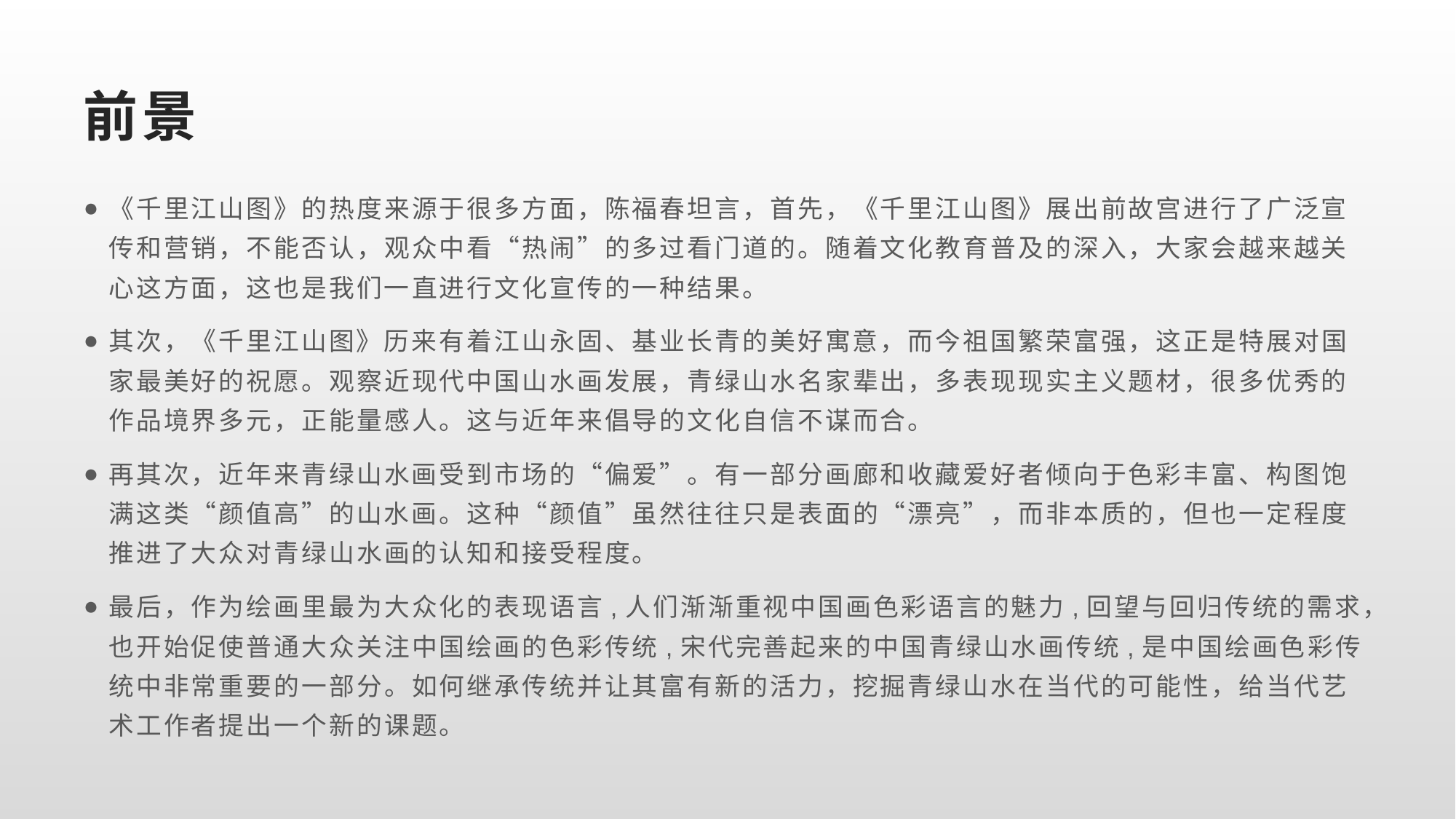

# 前景
《千里江山图》的热度来源于很多方面，陈福春坦言，首先，《千里江山图》展出前故宫进行了广泛宣传和营销，不能否认，观众中看“热闹”的多过看门道的。随着文化教育普及的深入，大家会越来越关心这方面，这也是我们一直进行文化宣传的一种结果。
其次，《千里江山图》历来有着江山永固、基业长青的美好寓意，而今祖国繁荣富强，这正是特展对国家最美好的祝愿。观察近现代中国山水画发展，青绿山水名家辈出，多表现现实主义题材，很多优秀的作品境界多元，正能量感人。这与近年来倡导的文化自信不谋而合。
再其次，近年来青绿山水画受到市场的“偏爱”。有一部分画廊和收藏爱好者倾向于色彩丰富、构图饱满这类“颜值高”的山水画。这种“颜值”虽然往往只是表面的“漂亮”，而非本质的，但也一定程度推进了大众对青绿山水画的认知和接受程度。
最后，作为绘画里最为大众化的表现语言,人们渐渐重视中国画色彩语言的魅力,回望与回归传统的需求，也开始促使普通大众关注中国绘画的色彩传统,宋代完善起来的中国青绿山水画传统,是中国绘画色彩传统中非常重要的一部分。如何继承传统并让其富有新的活力，挖掘青绿山水在当代的可能性，给当代艺术工作者提出一个新的课题。